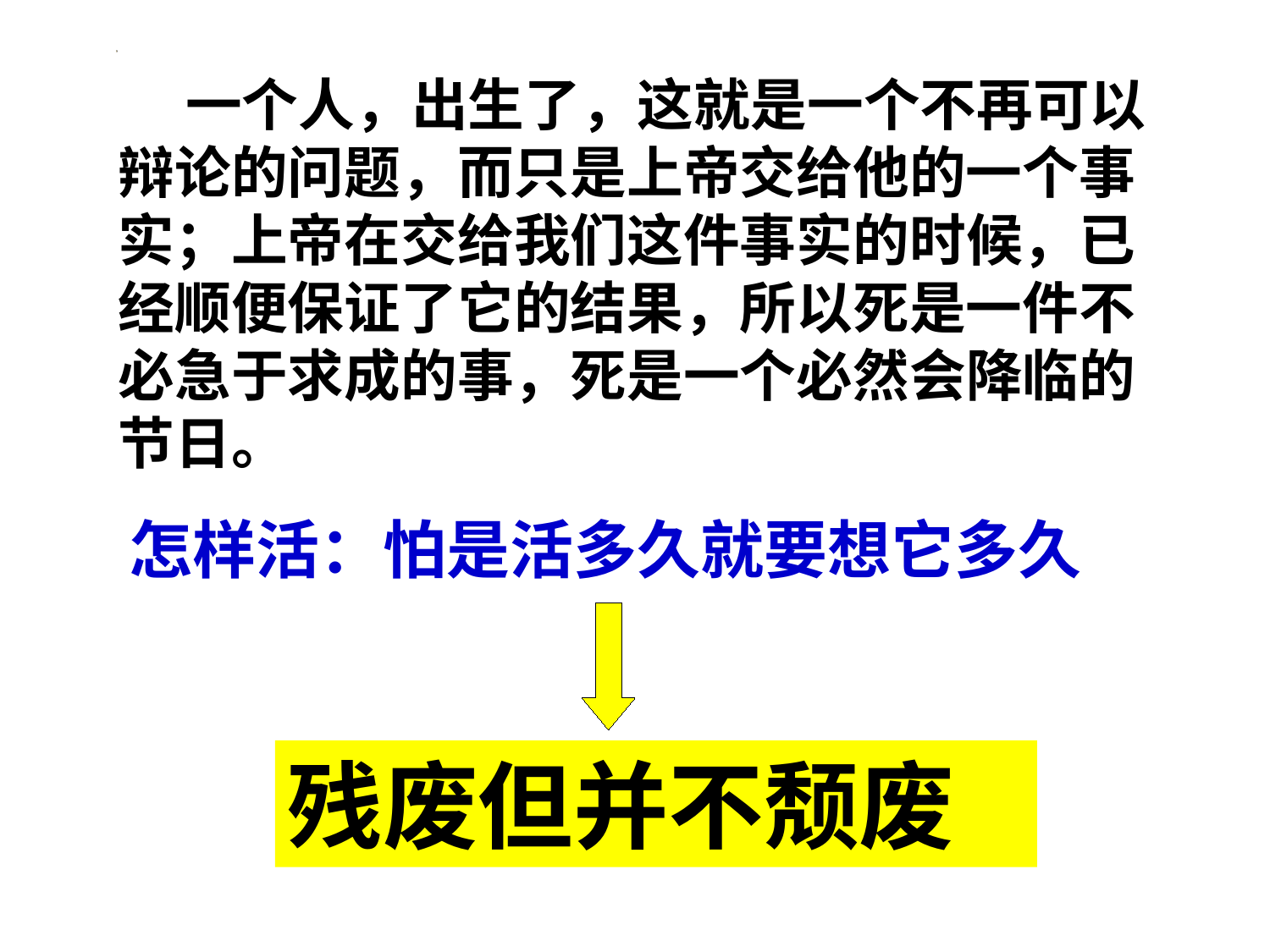

一个人，出生了，这就是一个不再可以辩论的问题，而只是上帝交给他的一个事实；上帝在交给我们这件事实的时候，已经顺便保证了它的结果，所以死是一件不必急于求成的事，死是一个必然会降临的节日。
怎样活：怕是活多久就要想它多久

残废但并不颓废